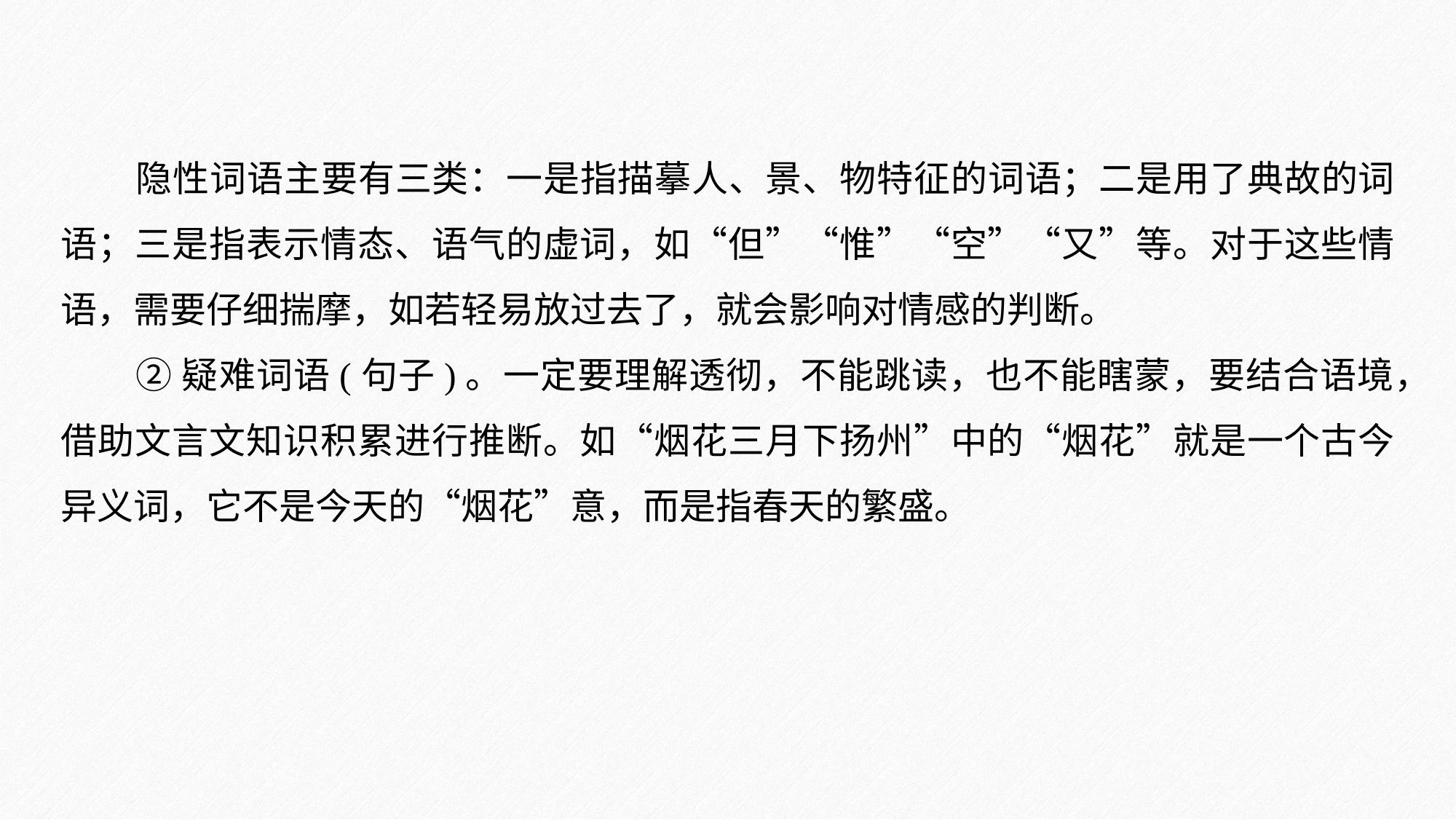

隐性词语主要有三类：一是指描摹人、景、物特征的词语；二是用了典故的词语；三是指表示情态、语气的虚词，如“但”“惟”“空”“又”等。对于这些情语，需要仔细揣摩，如若轻易放过去了，就会影响对情感的判断。
②疑难词语(句子)。一定要理解透彻，不能跳读，也不能瞎蒙，要结合语境，借助文言文知识积累进行推断。如“烟花三月下扬州”中的“烟花”就是一个古今异义词，它不是今天的“烟花”意，而是指春天的繁盛。